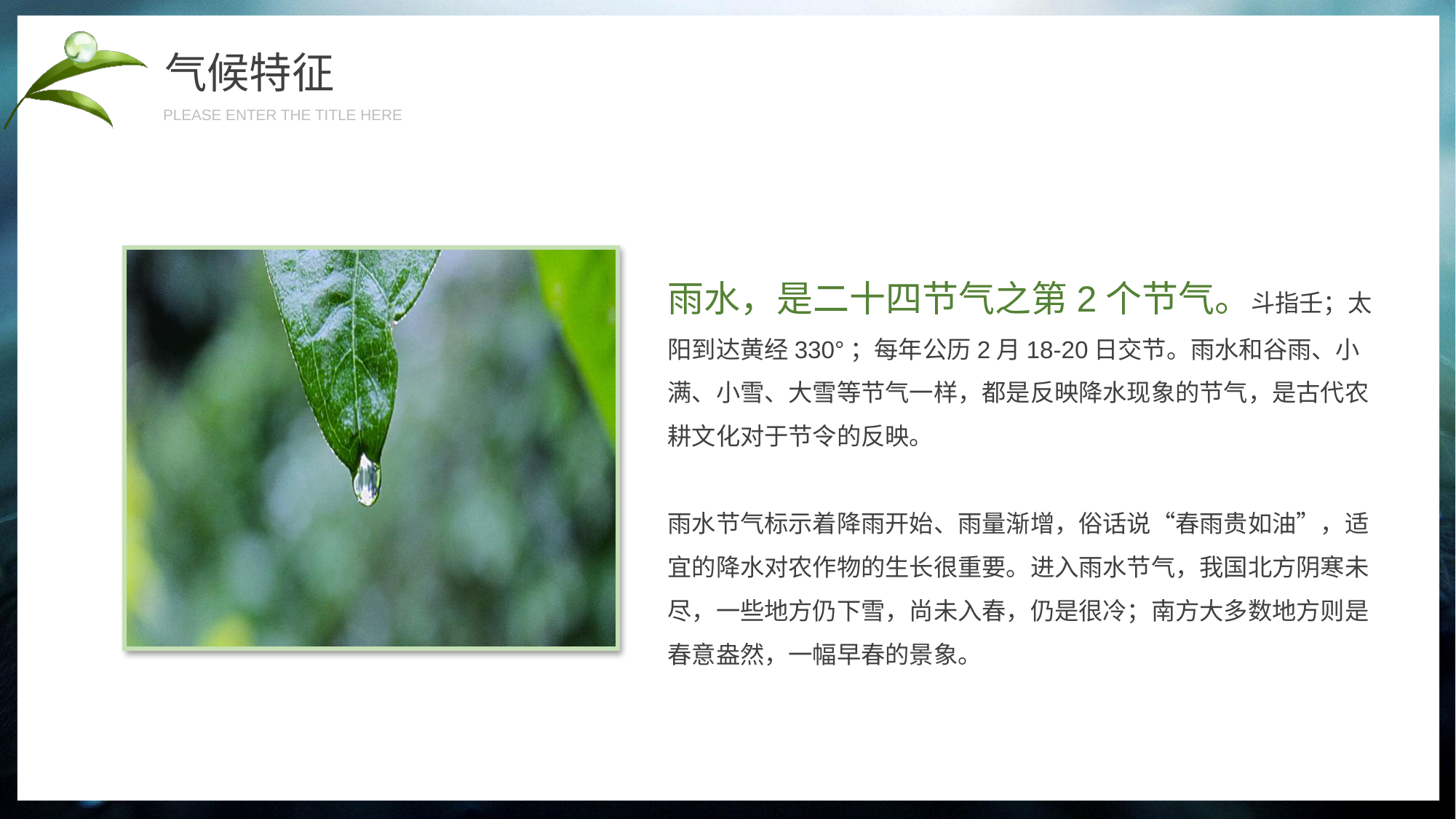

气候特征
PLEASE ENTER THE TITLE HERE

雨水，是二十四节气之第2个节气。斗指壬；太阳到达黄经330°；每年公历2月18-20日交节。雨水和谷雨、小满、小雪、大雪等节气一样，都是反映降水现象的节气，是古代农耕文化对于节令的反映。

雨水节气标示着降雨开始、雨量渐增，俗话说“春雨贵如油”，适宜的降水对农作物的生长很重要。进入雨水节气，我国北方阴寒未尽，一些地方仍下雪，尚未入春，仍是很冷；南方大多数地方则是春意盎然，一幅早春的景象。